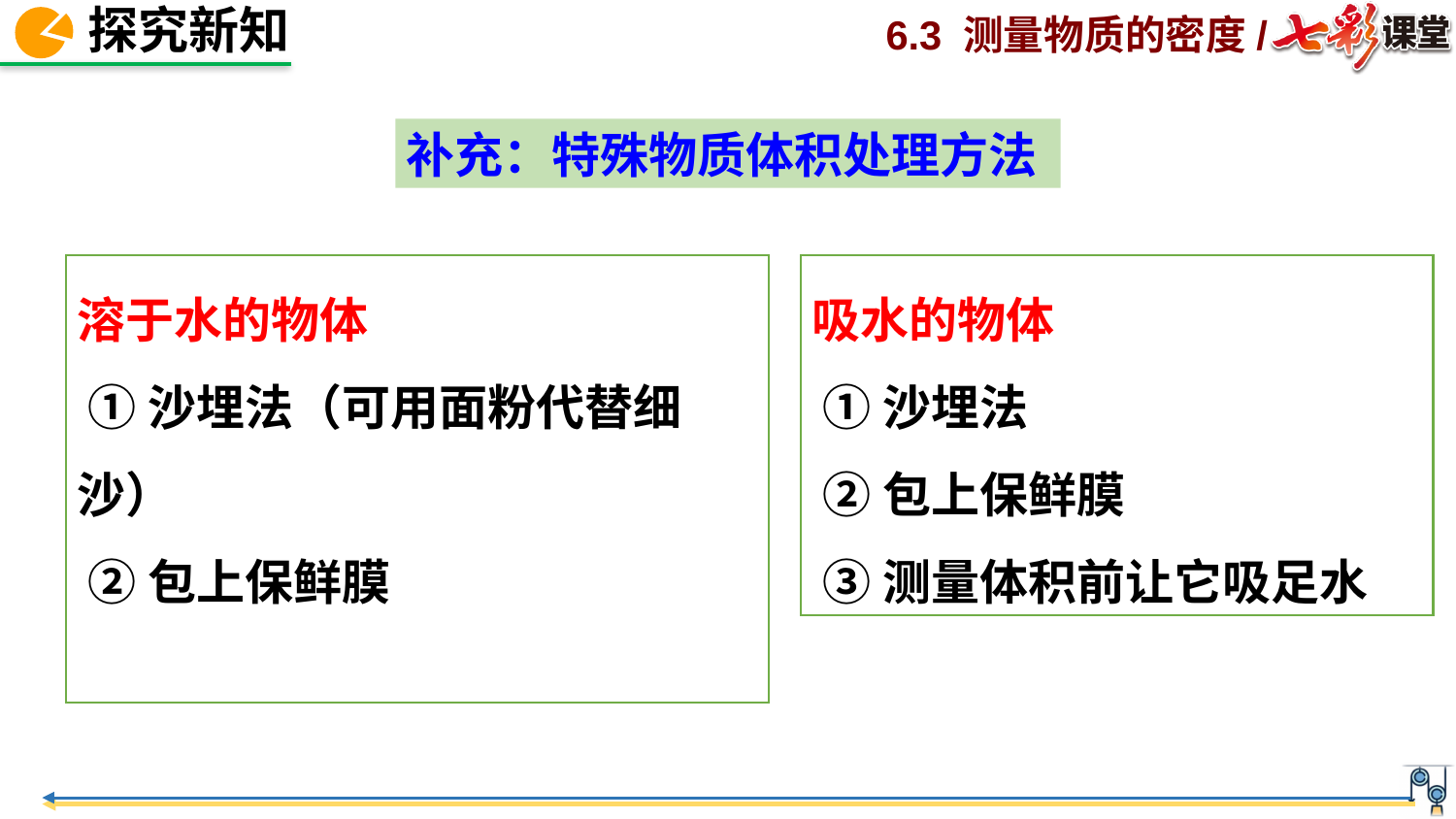

补充：特殊物质体积处理方法
溶于水的物体
 ①沙埋法（可用面粉代替细沙）
 ②包上保鲜膜

吸水的物体
 ①沙埋法
 ②包上保鲜膜
 ③测量体积前让它吸足水